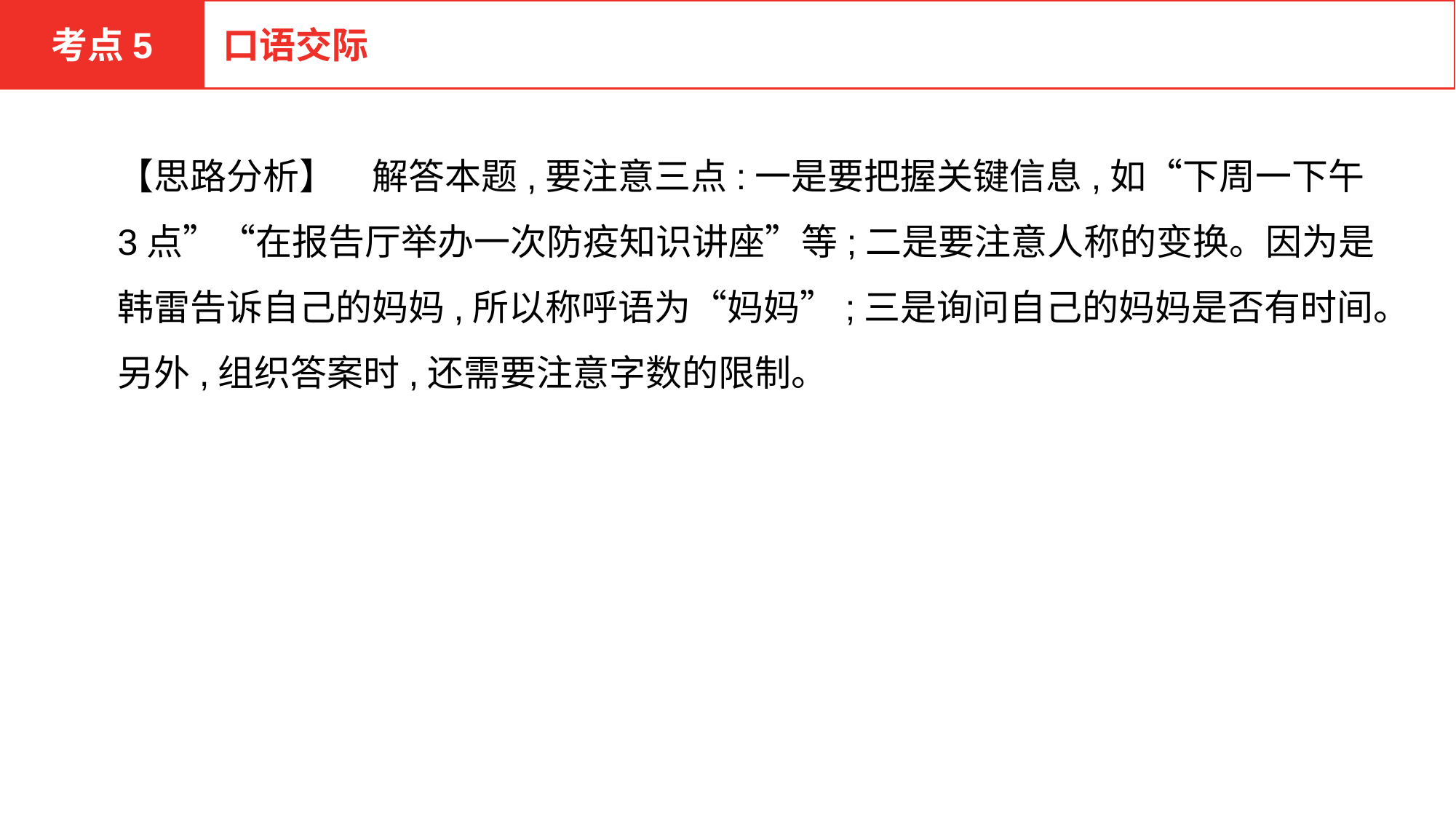

考点5
口语交际
【思路分析】　解答本题,要注意三点:一是要把握关键信息,如“下周一下午3点”“在报告厅举办一次防疫知识讲座”等;二是要注意人称的变换。因为是韩雷告诉自己的妈妈,所以称呼语为“妈妈”;三是询问自己的妈妈是否有时间。另外,组织答案时,还需要注意字数的限制。